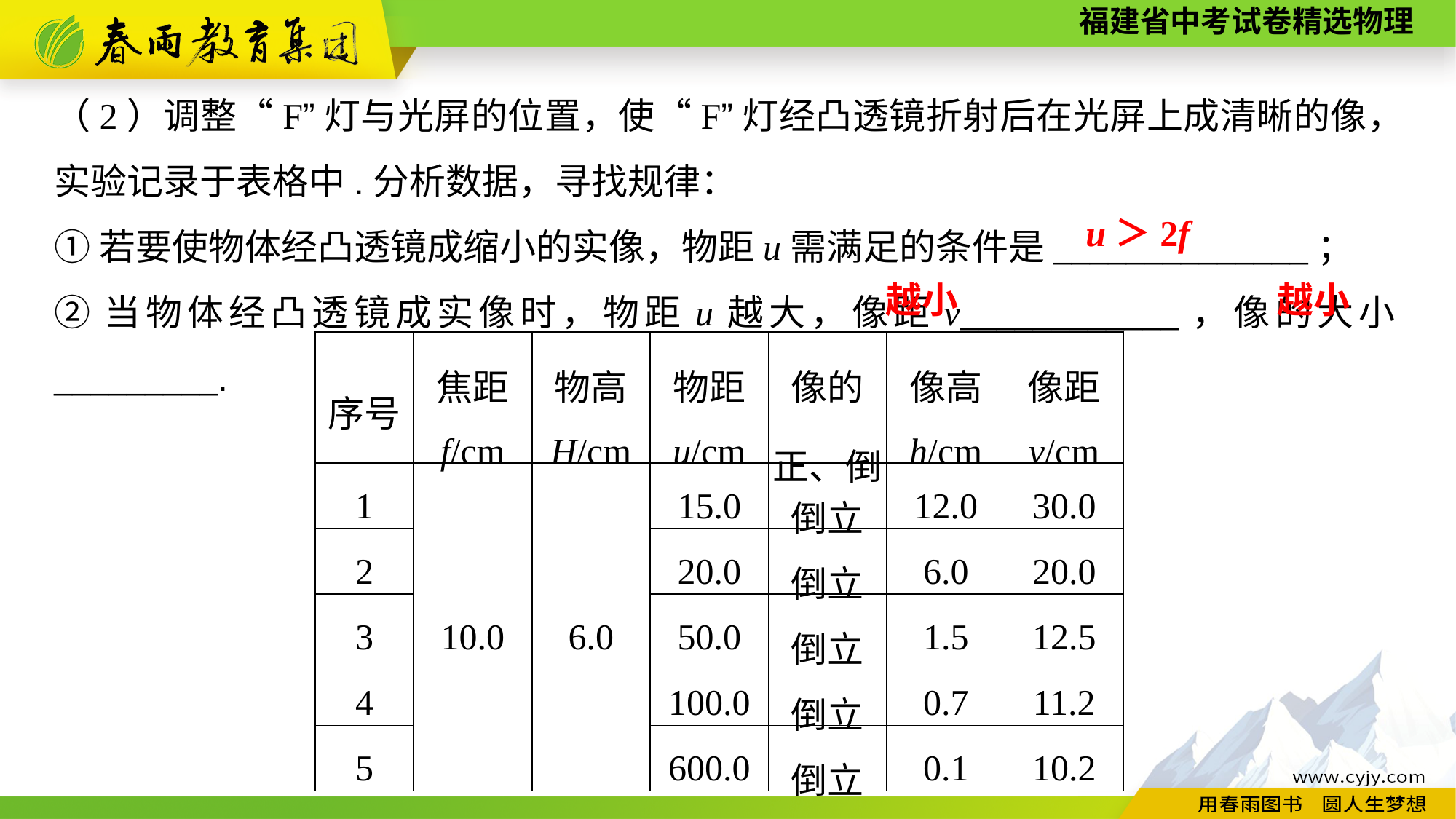

（2）调整“F”灯与光屏的位置，使“F”灯经凸透镜折射后在光屏上成清晰的像，实验记录于表格中.分析数据，寻找规律：
①若要使物体经凸透镜成缩小的实像，物距u需满足的条件是______________；
②当物体经凸透镜成实像时，物距u越大，像距v____________，像的大小_________.
　u＞2f
越小
越小
| 序号 | 焦距 f/cm | 物高 H/cm | 物距 u/cm | 像的 正、倒 | 像高 h/cm | 像距 v/cm |
| --- | --- | --- | --- | --- | --- | --- |
| 1 | 10.0 | 6.0 | 15.0 | 倒立 | 12.0 | 30.0 |
| 2 |  |  | 20.0 | 倒立 | 6.0 | 20.0 |
| 3 |  |  | 50.0 | 倒立 | 1.5 | 12.5 |
| 4 |  |  | 100.0 | 倒立 | 0.7 | 11.2 |
| 5 |  |  | 600.0 | 倒立 | 0.1 | 10.2 |